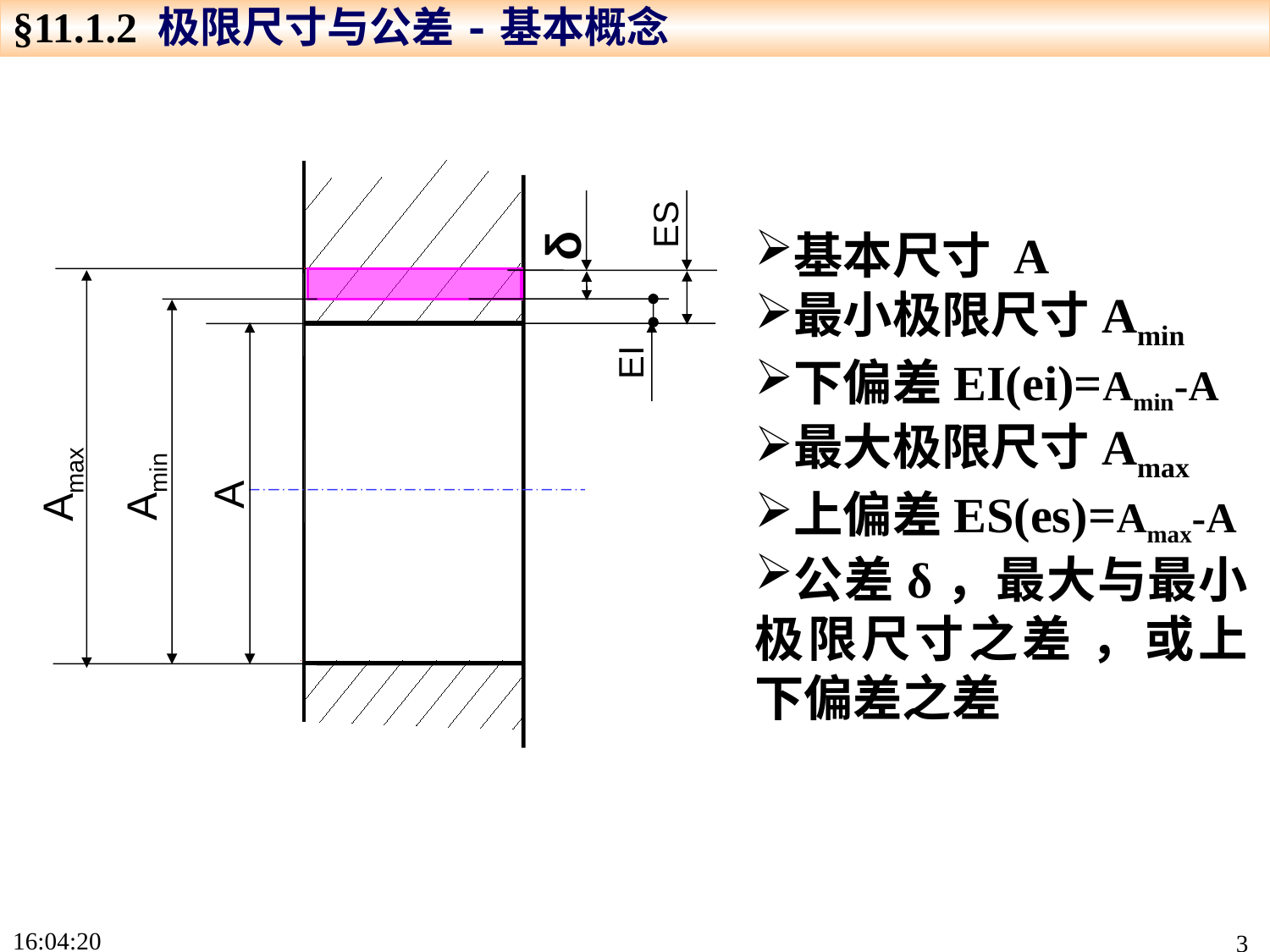

§11.1.2 极限尺寸与公差-基本概念

δ

ES

基本尺寸 A
最小极限尺寸Amin
下偏差EI(ei)=Amin-A
最大极限尺寸Amax
上偏差ES(es)=Amax-A
公差δ，最大与最小极限尺寸之差 ，或上下偏差之差

Amax

EI

Amin

A

16:04:20
3